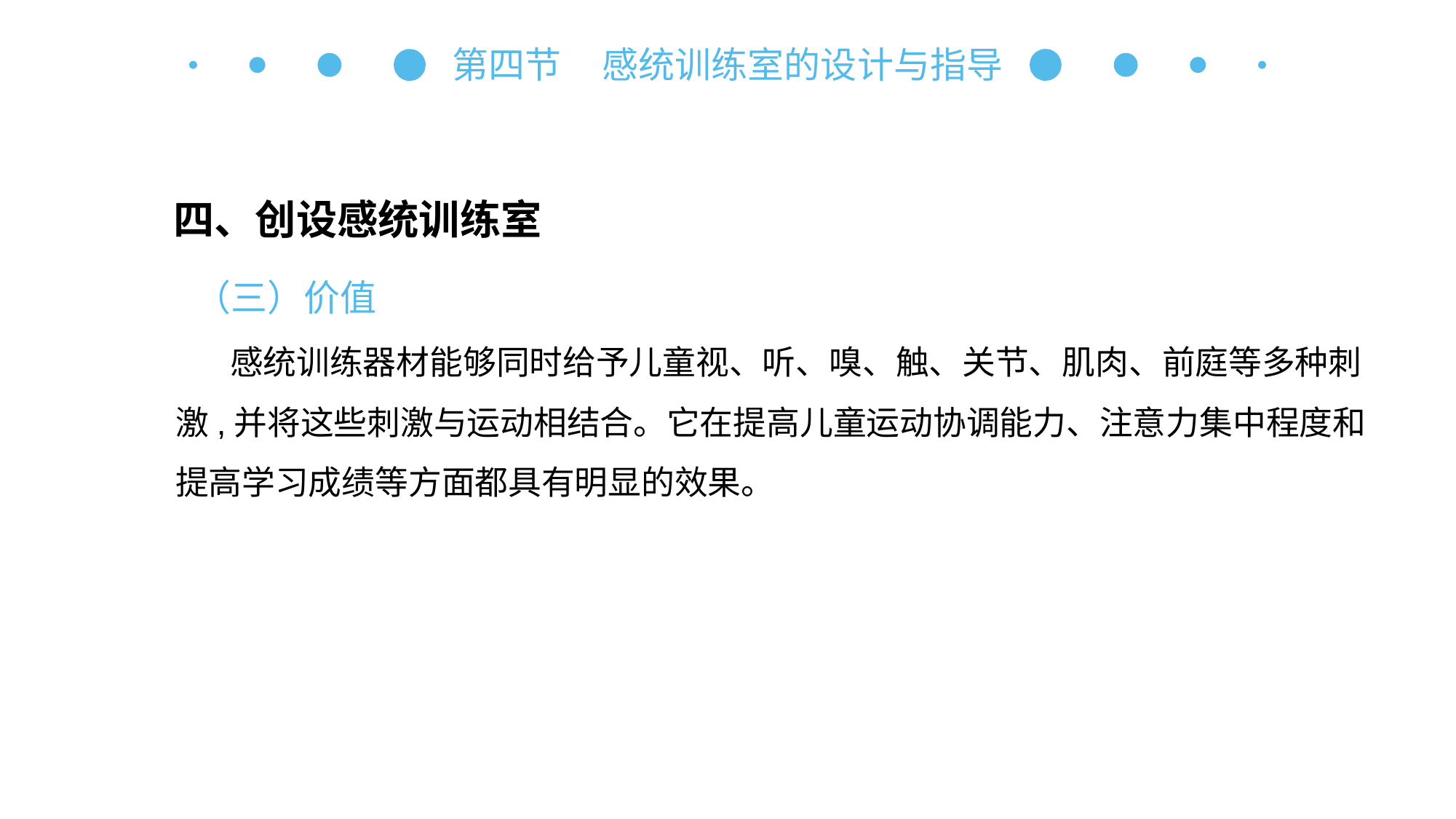

第四节     感统训练室的设计与指导

四、创设感统训练室
（三）价值
感统训练器材能够同时给予儿童视、听、嗅、触、关节、肌肉、前庭等多种刺激,并将这些刺激与运动相结合。它在提高儿童运动协调能力、注意力集中程度和提高学习成绩等方面都具有明显的效果。
自主